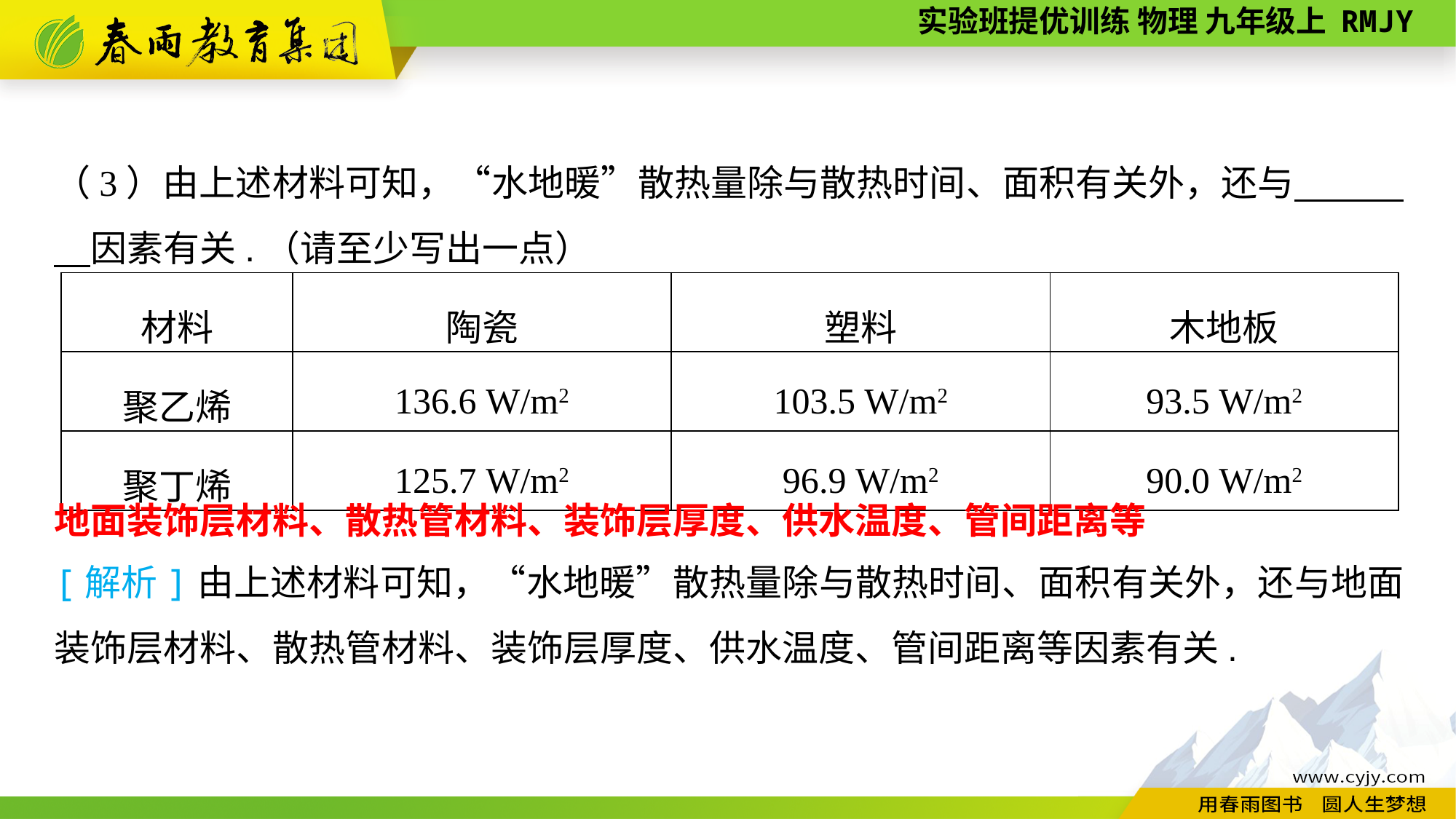

（3）由上述材料可知，“水地暖”散热量除与散热时间、面积有关外，还与　　　　因素有关.（请至少写出一点）
| 材料 | 陶瓷 | 塑料 | 木地板 |
| --- | --- | --- | --- |
| 聚乙烯 | 136.6 W/m2 | 103.5 W/m2 | 93.5 W/m2 |
| 聚丁烯 | 125.7 W/m2 | 96.9 W/m2 | 90.0 W/m2 |
地面装饰层材料、散热管材料、装饰层厚度、供水温度、管间距离等
[解析]由上述材料可知，“水地暖”散热量除与散热时间、面积有关外，还与地面装饰层材料、散热管材料、装饰层厚度、供水温度、管间距离等因素有关.